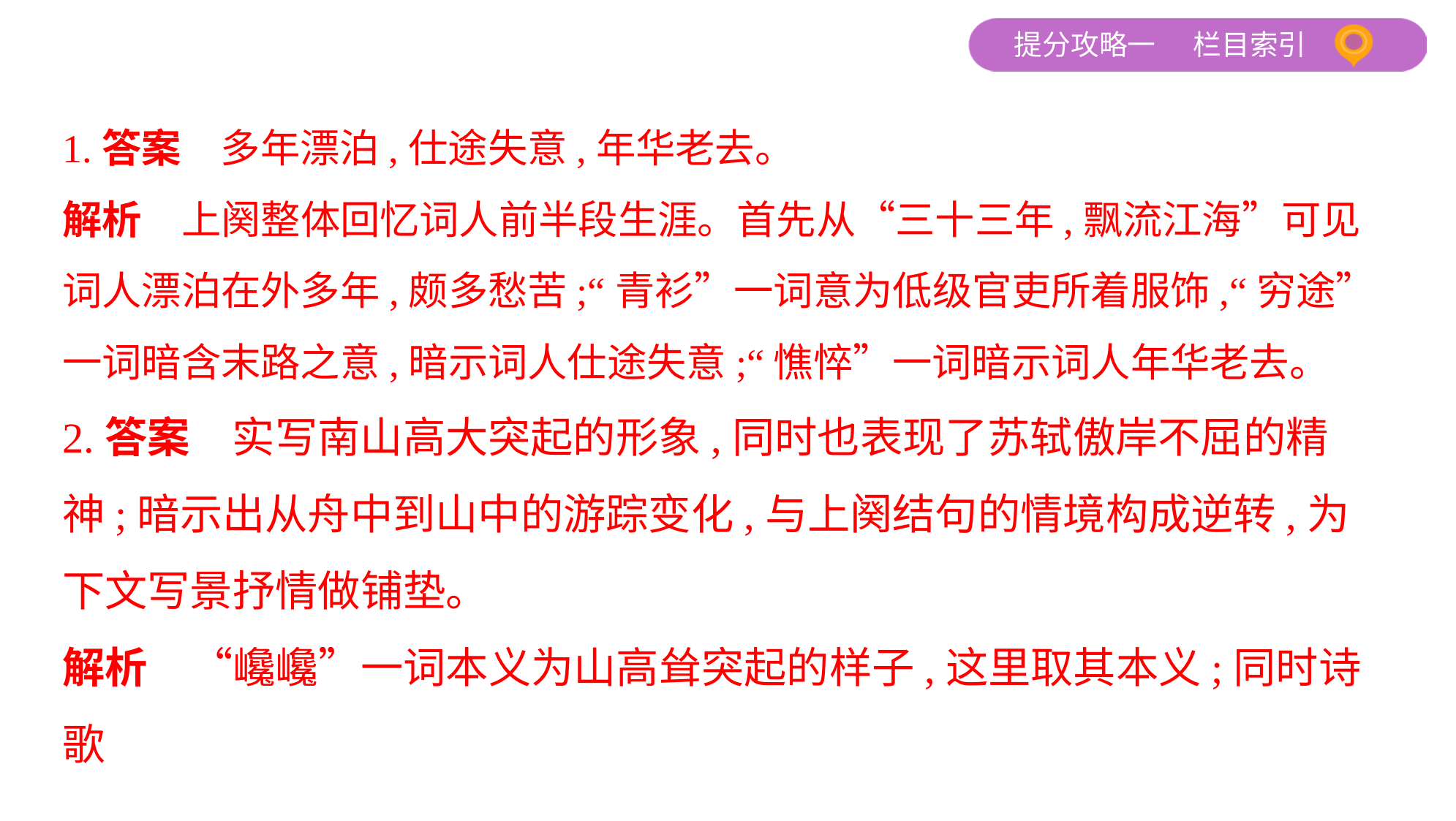

1.答案　多年漂泊,仕途失意,年华老去。
解析　上阕整体回忆词人前半段生涯。首先从“三十三年,飘流江海”可见
词人漂泊在外多年,颇多愁苦;“青衫”一词意为低级官吏所着服饰,“穷途”一词暗含末路之意,暗示词人仕途失意;“憔悴”一词暗示词人年华老去。
2.答案　实写南山高大突起的形象,同时也表现了苏轼傲岸不屈的精神;暗示出从舟中到山中的游踪变化,与上阕结句的情境构成逆转,为下文写景抒情做铺垫。
解析　“巉巉”一词本义为山高耸突起的样子,这里取其本义;同时诗歌